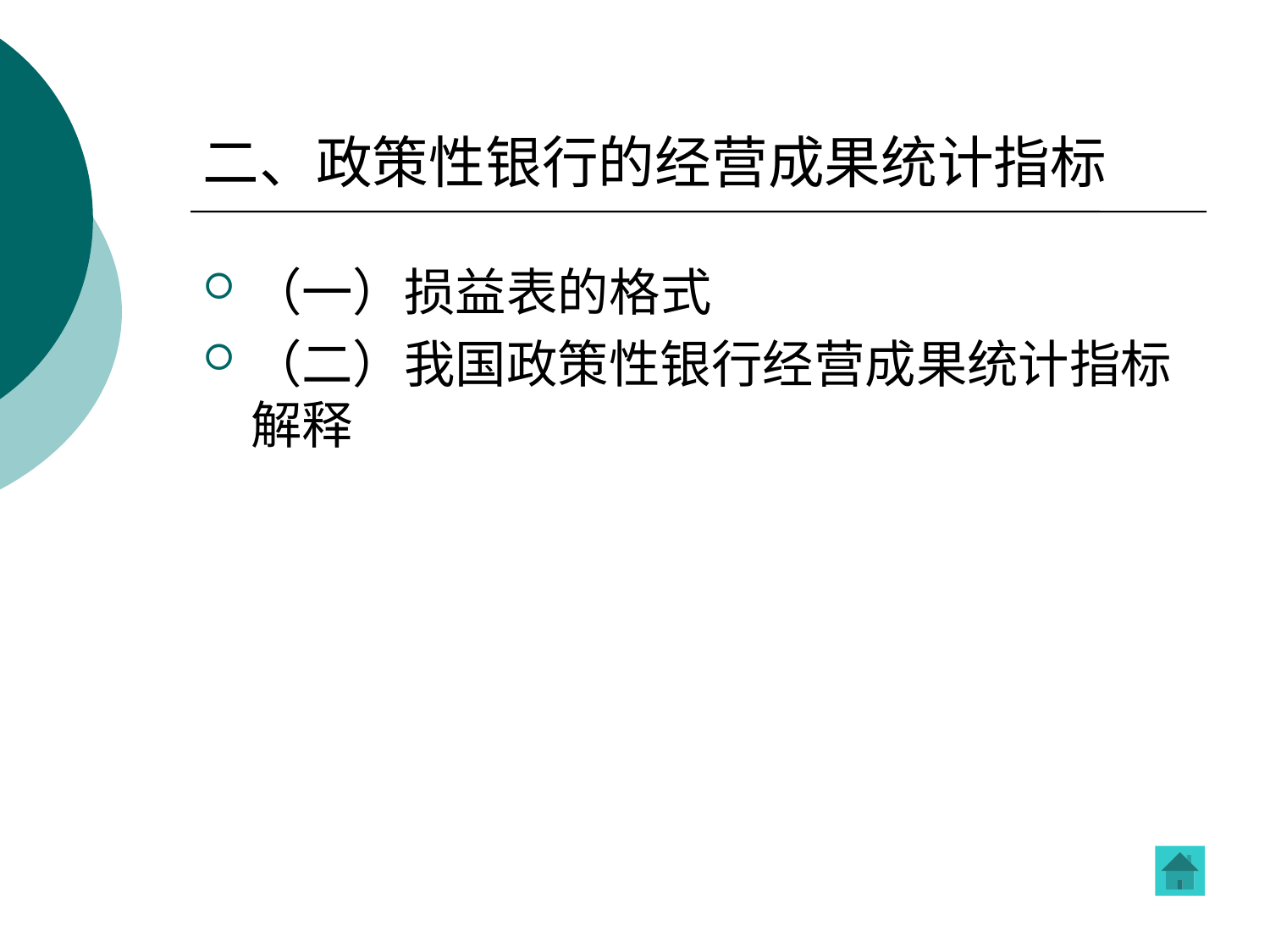

# 二、政策性银行的经营成果统计指标
（一）损益表的格式
（二）我国政策性银行经营成果统计指标解释